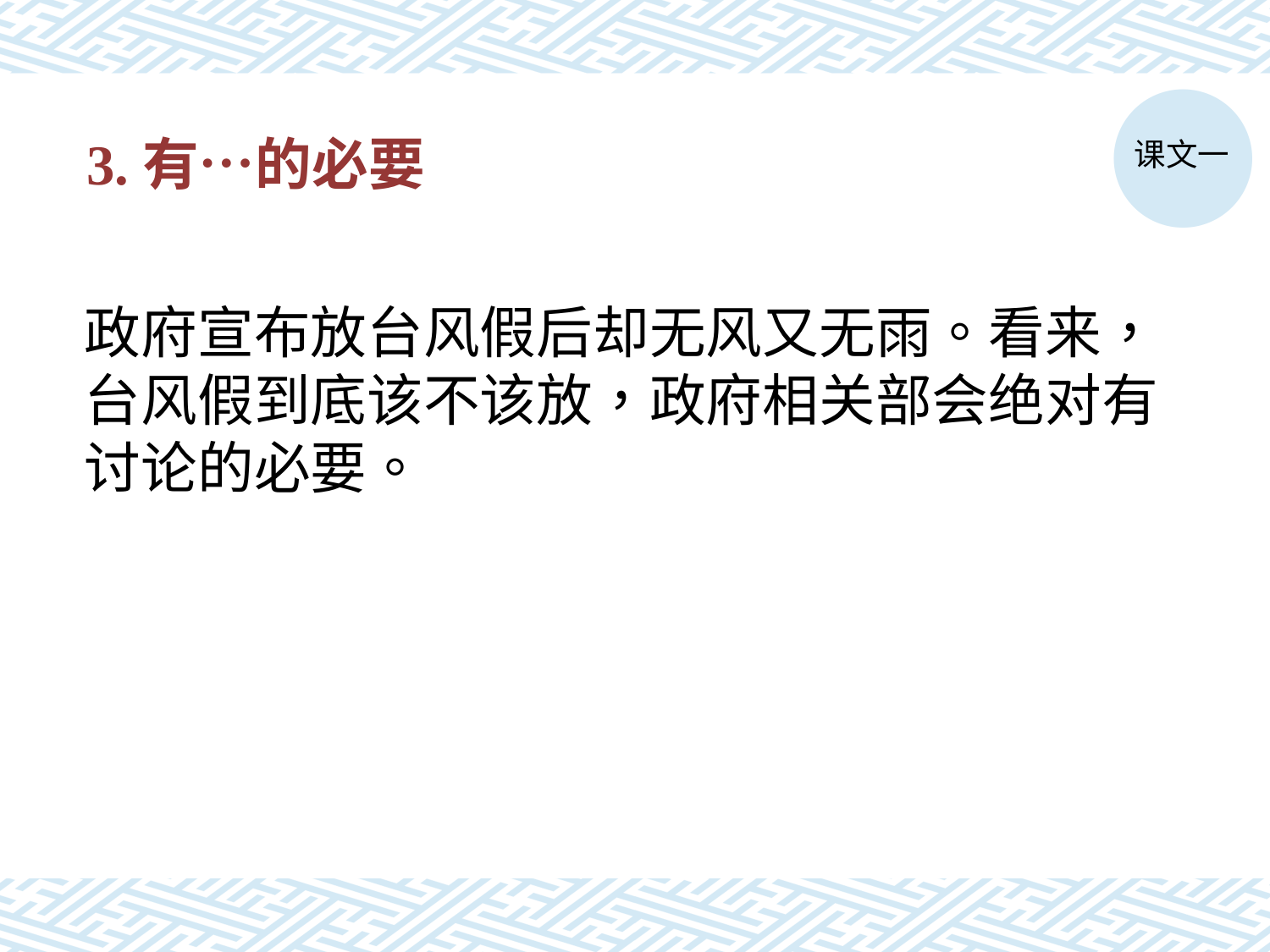

课文一
# 3.有…的必要

政府宣布放台风假后却无风又无雨。看来，台风假到底该不该放，政府相关部会绝对有讨论的必要。